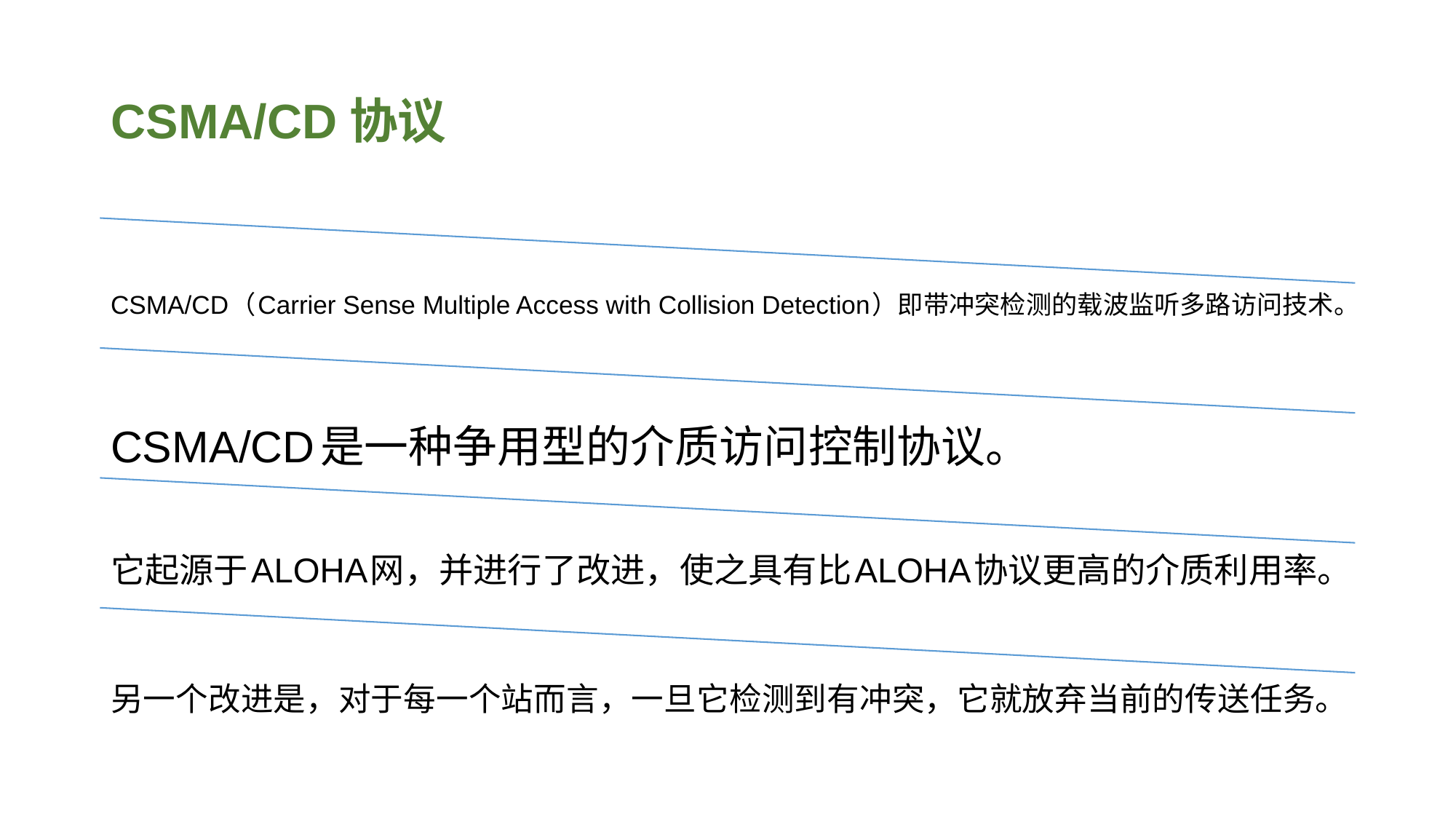

# CSMA/CD协议
CSMA/CD（Carrier Sense Multiple Access with Collision Detection）即带冲突检测的载波监听多路访问技术。
CSMA/CD是一种争用型的介质访问控制协议。
它起源于ALOHA网，并进行了改进，使之具有比ALOHA协议更高的介质利用率。
另一个改进是，对于每一个站而言，一旦它检测到有冲突，它就放弃当前的传送任务。